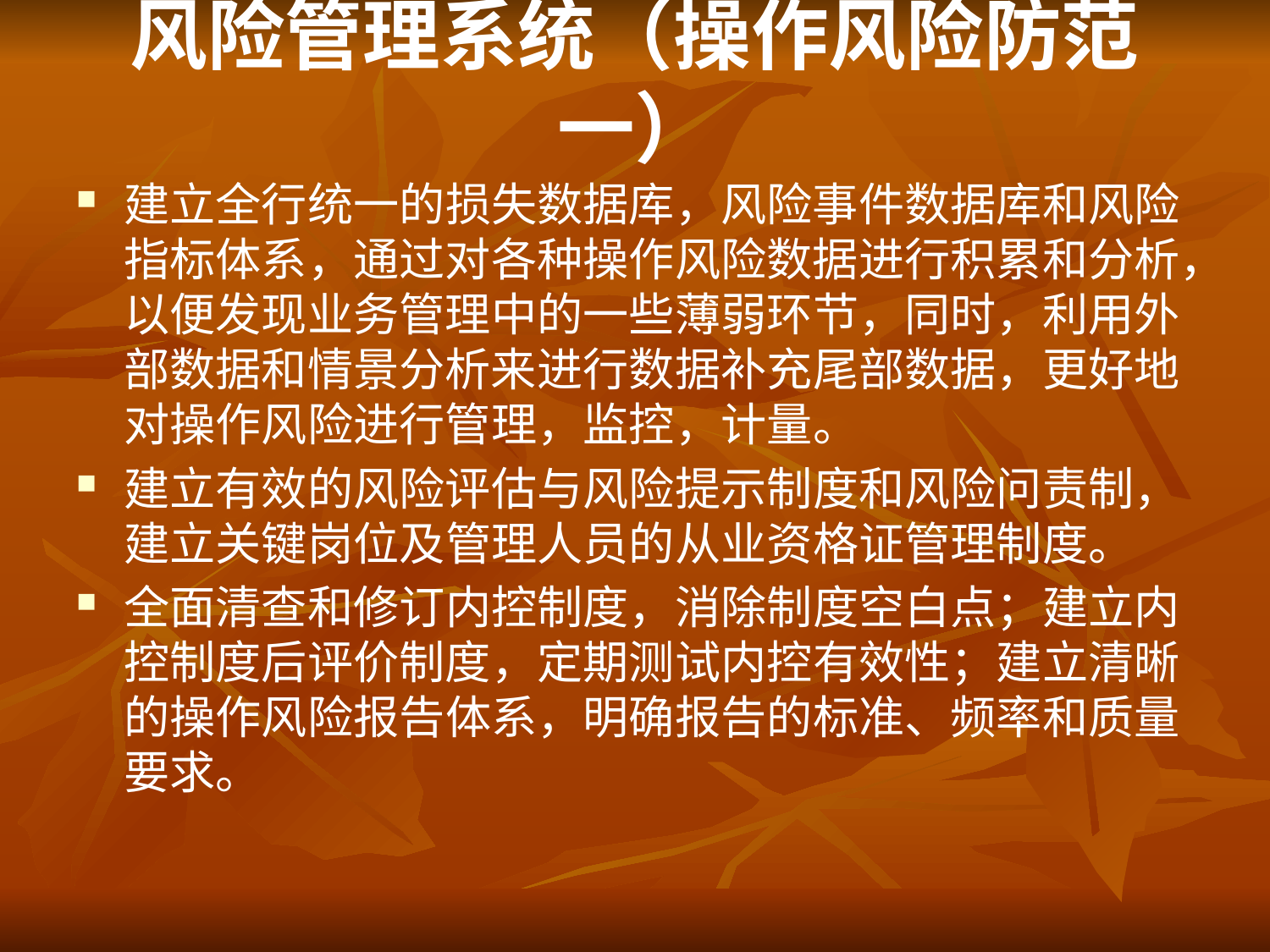

# 风险管理系统（操作风险防范一）
建立全行统一的损失数据库，风险事件数据库和风险指标体系，通过对各种操作风险数据进行积累和分析，以便发现业务管理中的一些薄弱环节，同时，利用外部数据和情景分析来进行数据补充尾部数据，更好地对操作风险进行管理，监控，计量。
建立有效的风险评估与风险提示制度和风险问责制，建立关键岗位及管理人员的从业资格证管理制度。
全面清查和修订内控制度，消除制度空白点；建立内控制度后评价制度，定期测试内控有效性；建立清晰的操作风险报告体系，明确报告的标准、频率和质量要求。